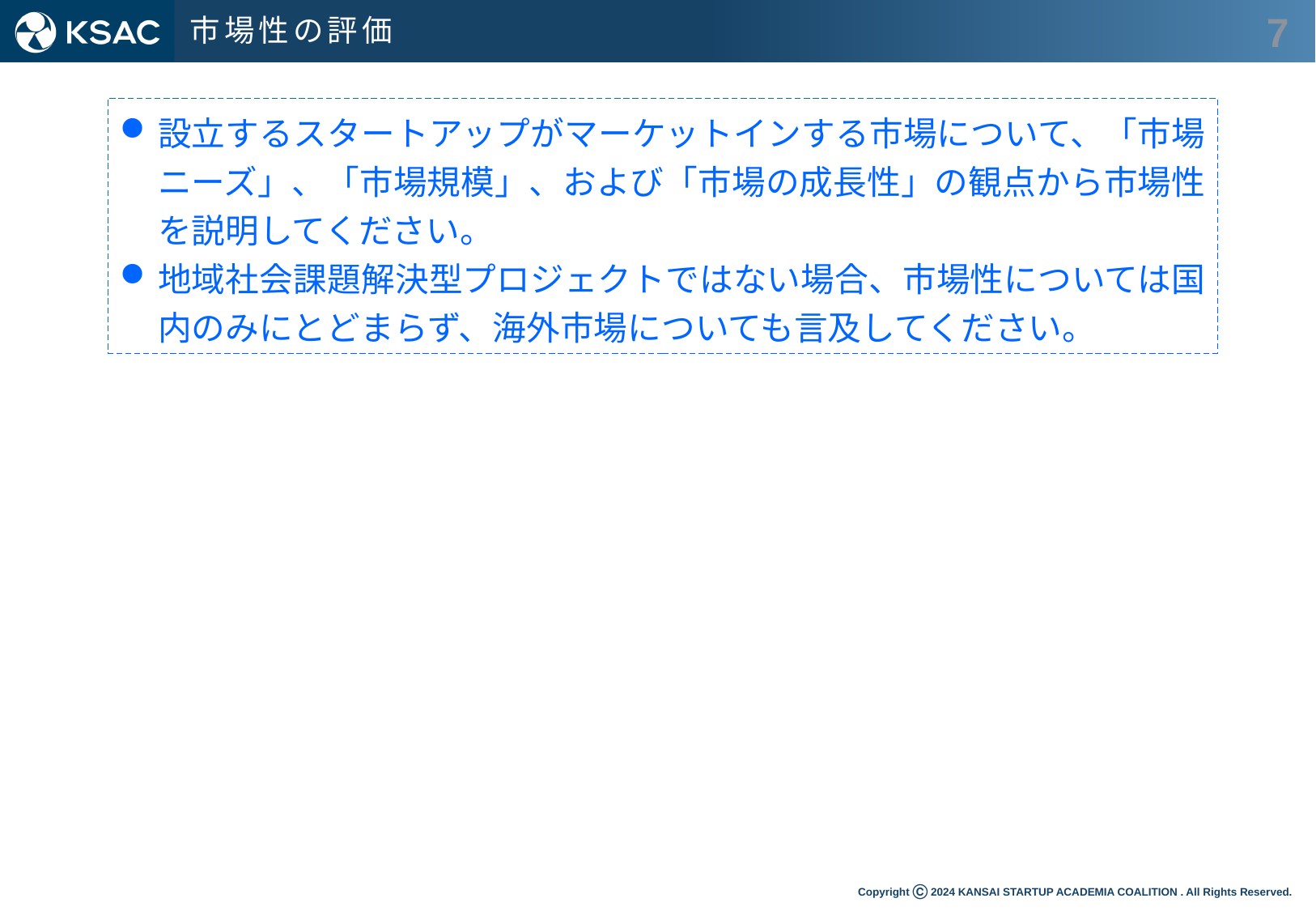

市場性の評価
7
設立するスタートアップがマーケットインする市場について、「市場ニーズ」、「市場規模」、および「市場の成長性」の観点から市場性を説明してください。
地域社会課題解決型プロジェクトではない場合、市場性については国内のみにとどまらず、海外市場についても言及してください。